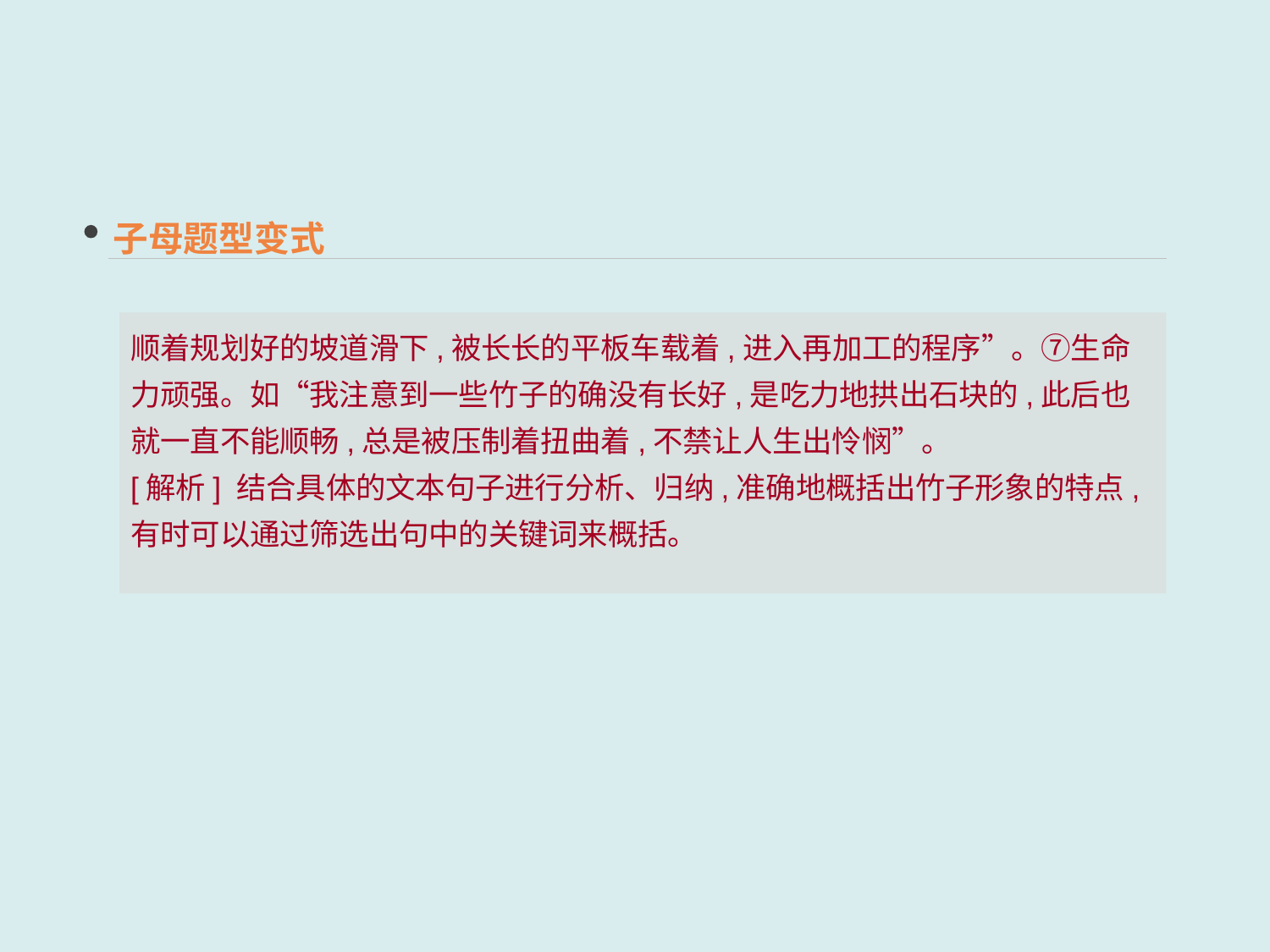

子母题型变式

顺着规划好的坡道滑下,被长长的平板车载着,进入再加工的程序”。⑦生命力顽强。如“我注意到一些竹子的确没有长好,是吃力地拱出石块的,此后也就一直不能顺畅,总是被压制着扭曲着,不禁让人生出怜悯”。
[解析] 结合具体的文本句子进行分析、归纳,准确地概括出竹子形象的特点,有时可以通过筛选出句中的关键词来概括。